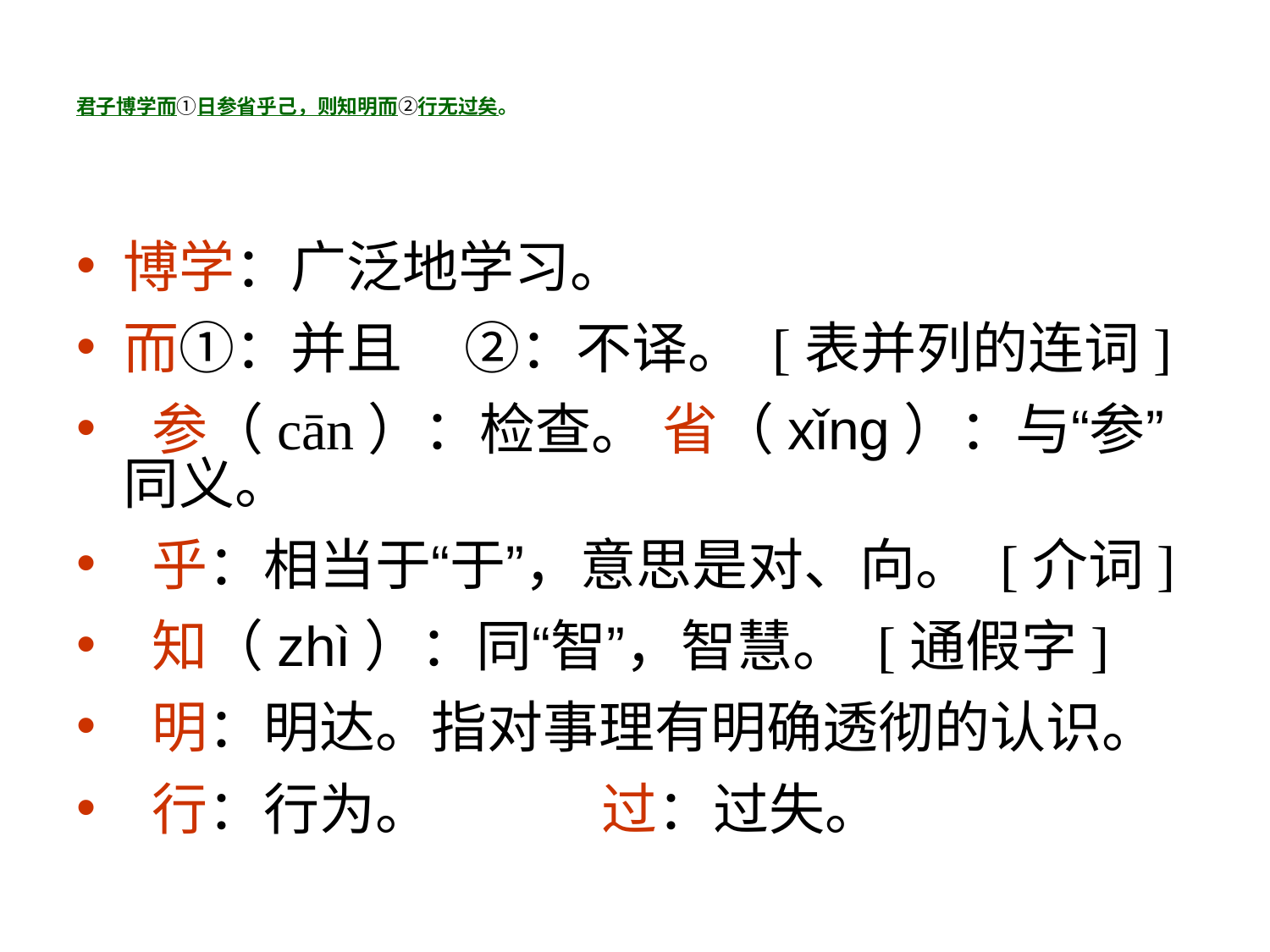

# 君子博学而①日参省乎己，则知明而②行无过矣。
博学：广泛地学习。
而①：并且    ②：不译。 [表并列的连词]
 参（cān）：检查。 省（xǐng）：与“参”同义。
 乎：相当于“于”，意思是对、向。 [介词]
 知（zhì）：同“智”，智慧。 [通假字]
 明：明达。指对事理有明确透彻的认识。
 行：行为。           过：过失。